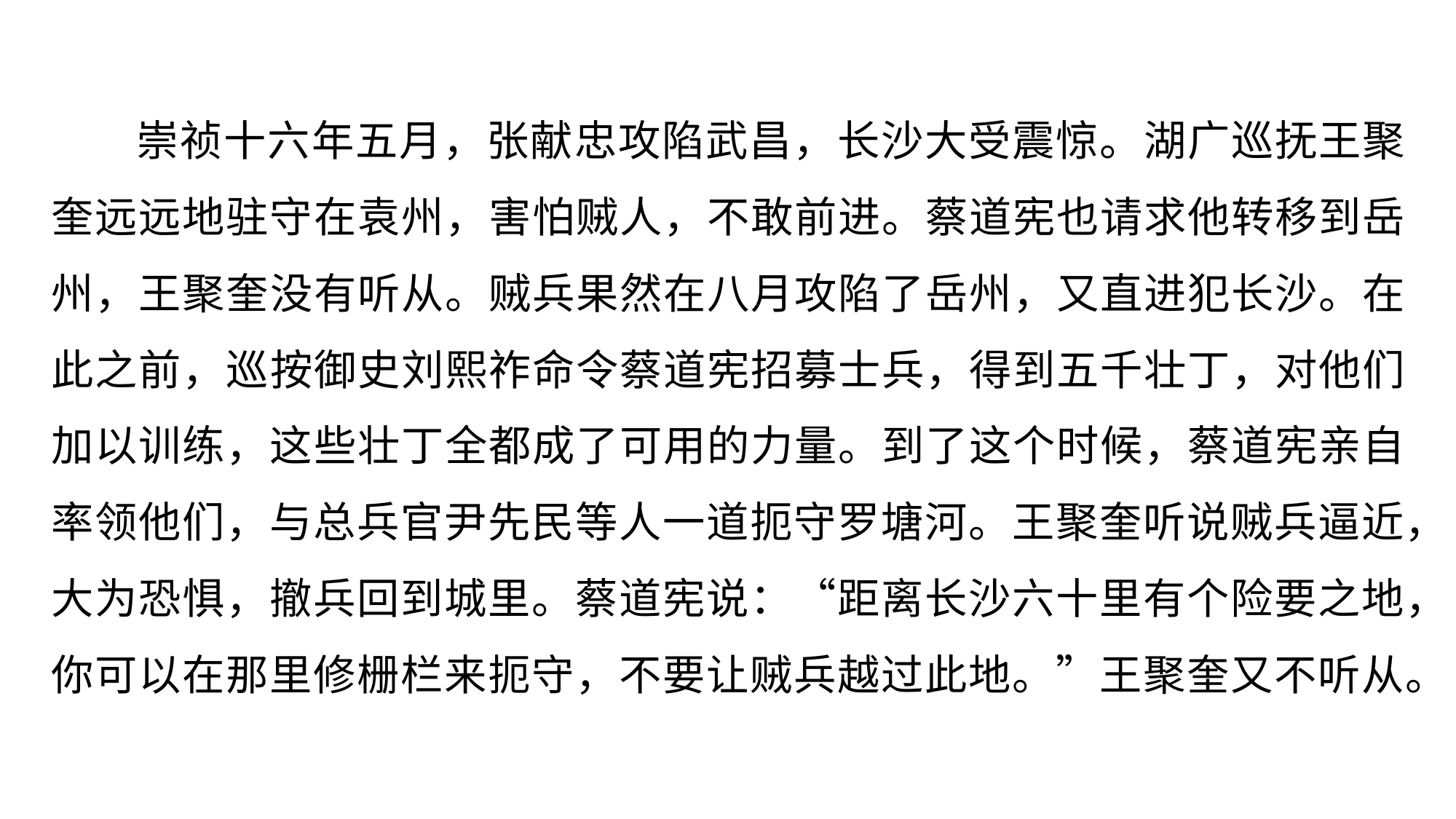

崇祯十六年五月，张献忠攻陷武昌，长沙大受震惊。湖广巡抚王聚奎远远地驻守在袁州，害怕贼人，不敢前进。蔡道宪也请求他转移到岳州，王聚奎没有听从。贼兵果然在八月攻陷了岳州，又直进犯长沙。在此之前，巡按御史刘熙祚命令蔡道宪招募士兵，得到五千壮丁，对他们加以训练，这些壮丁全都成了可用的力量。到了这个时候，蔡道宪亲自率领他们，与总兵官尹先民等人一道扼守罗塘河。王聚奎听说贼兵逼近，大为恐惧，撤兵回到城里。蔡道宪说：“距离长沙六十里有个险要之地，你可以在那里修栅栏来扼守，不要让贼兵越过此地。”王聚奎又不听从。